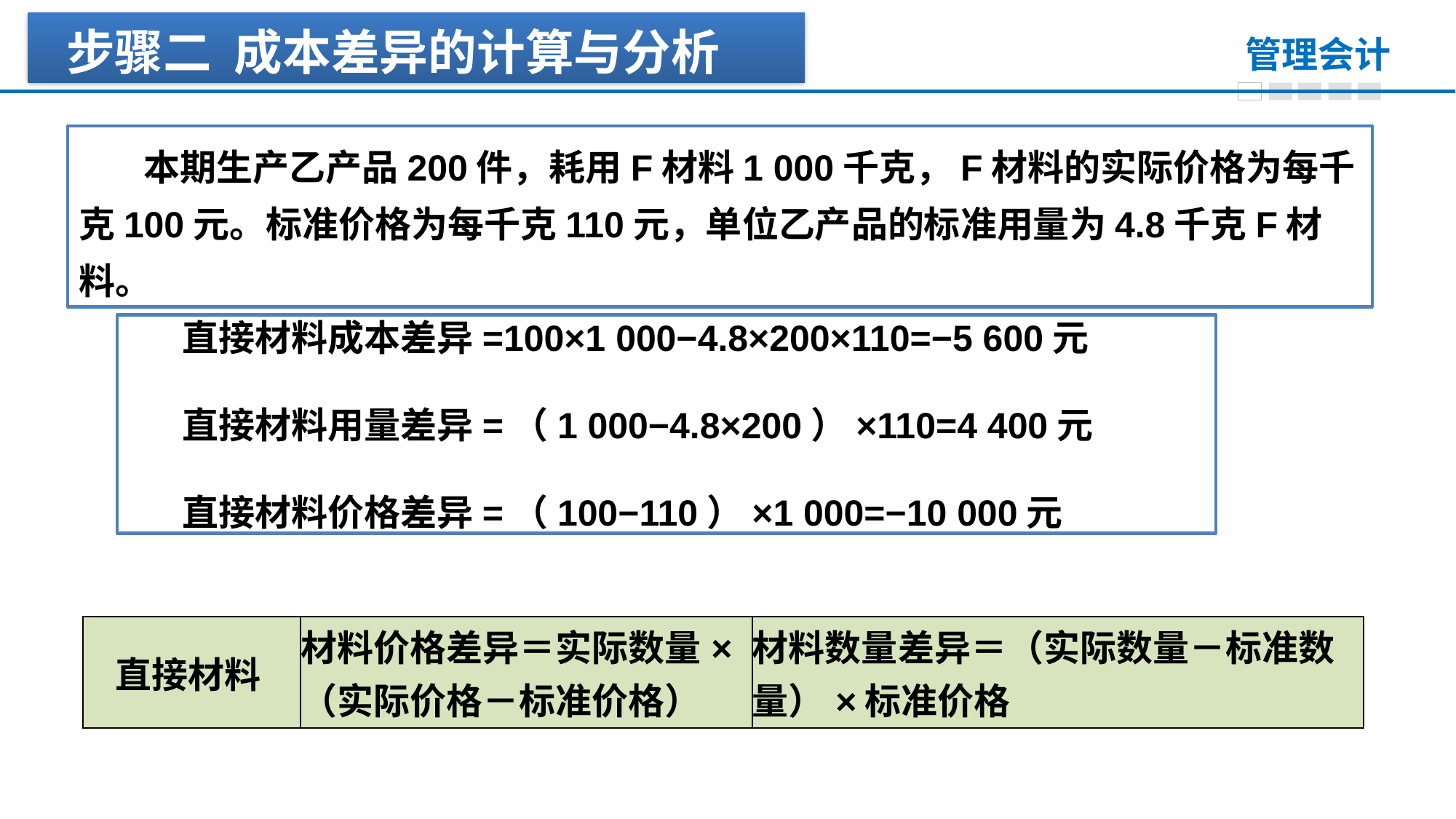

步骤二  成本差异的计算与分析
   本期生产乙产品200件，耗用F材料1 000千克，F材料的实际价格为每千克100元。标准价格为每千克110元，单位乙产品的标准用量为4.8千克F材料。
   直接材料成本差异=100×1 000−4.8×200×110=−5 600元

   直接材料用量差异=（1 000−4.8×200）×110=4 400元

   直接材料价格差异=（100−110）×1 000=−10 000元
| 直接材料 | 材料价格差异＝实际数量× （实际价格－标准价格） | 材料数量差异＝（实际数量－标准数量）×标准价格 |
| --- | --- | --- |